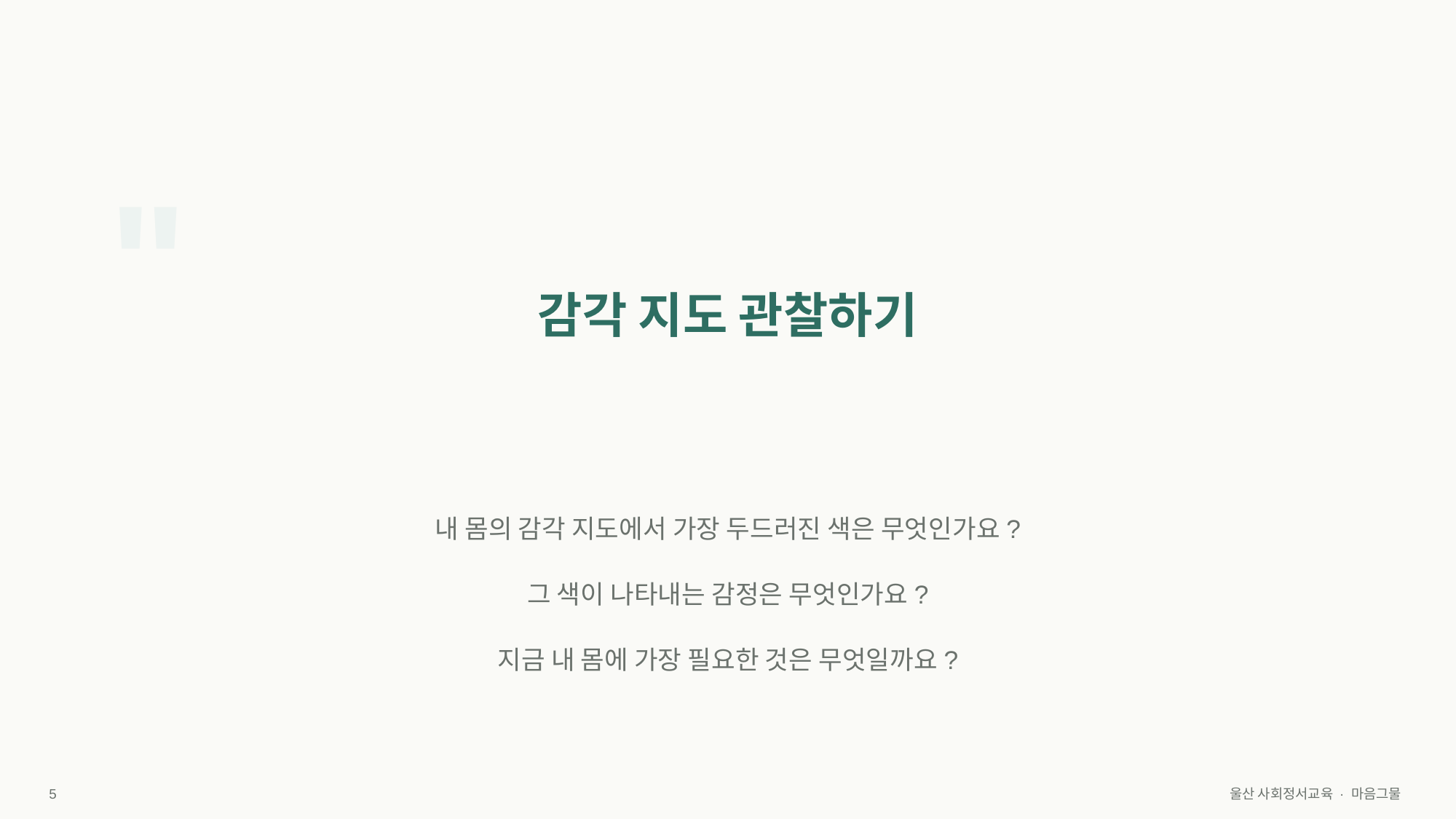

"
감각 지도 관찰하기
내 몸의 감각 지도에서 가장 두드러진 색은 무엇인가요?
그 색이 나타내는 감정은 무엇인가요?
지금 내 몸에 가장 필요한 것은 무엇일까요?
5
울산 사회정서교육 · 마음그물